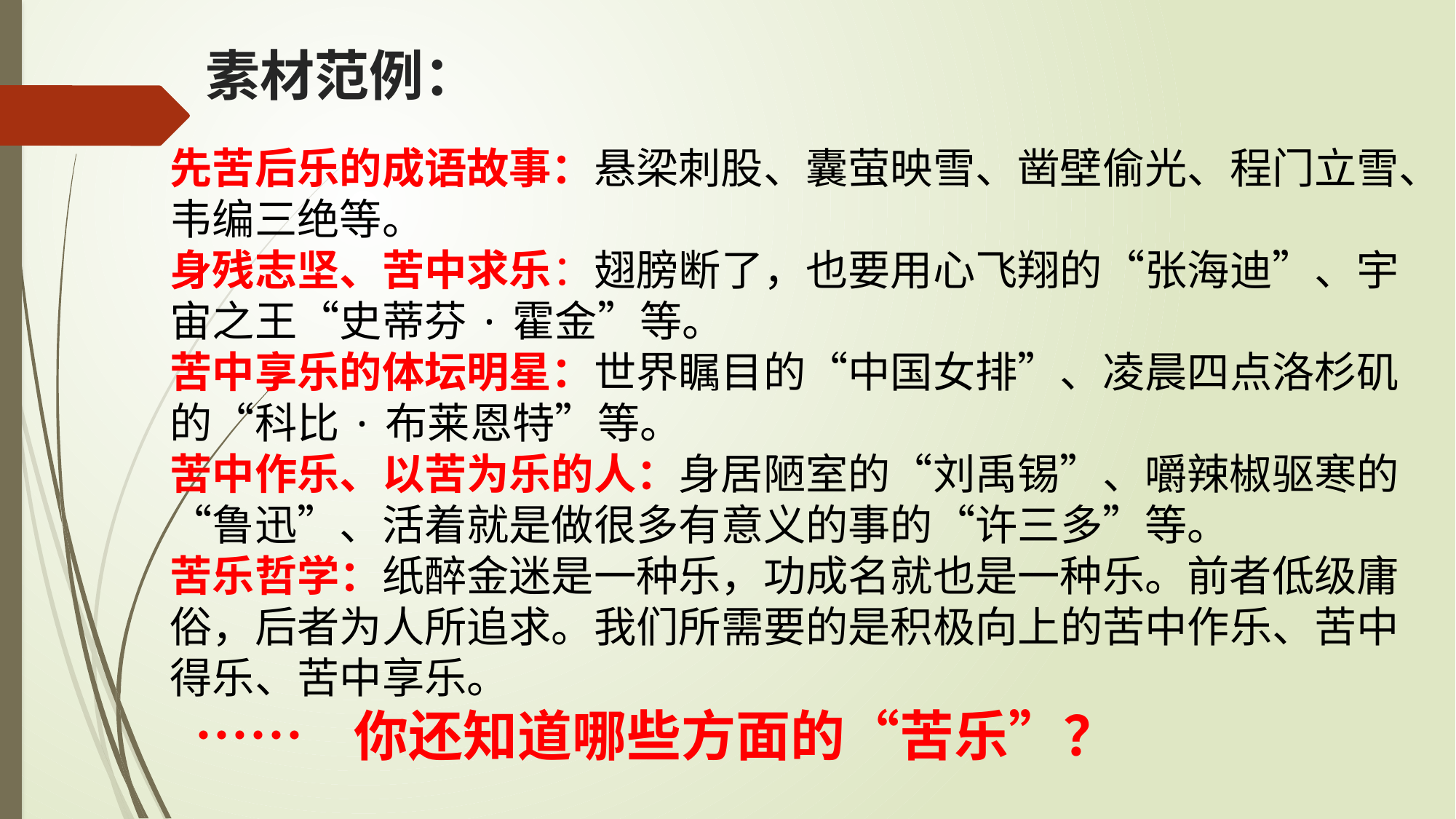

# 素材范例：
先苦后乐的成语故事：悬梁刺股、囊萤映雪、凿壁偷光、程门立雪、韦编三绝等。
身残志坚、苦中求乐：翅膀断了，也要用心飞翔的“张海迪”、宇宙之王“史蒂芬·霍金”等。
苦中享乐的体坛明星：世界瞩目的“中国女排”、凌晨四点洛杉矶的“科比·布莱恩特”等。
苦中作乐、以苦为乐的人：身居陋室的“刘禹锡”、嚼辣椒驱寒的“鲁迅”、活着就是做很多有意义的事的“许三多”等。
苦乐哲学：纸醉金迷是一种乐，功成名就也是一种乐。前者低级庸俗，后者为人所追求。我们所需要的是积极向上的苦中作乐、苦中得乐、苦中享乐。
  ……   你还知道哪些方面的“苦乐”？